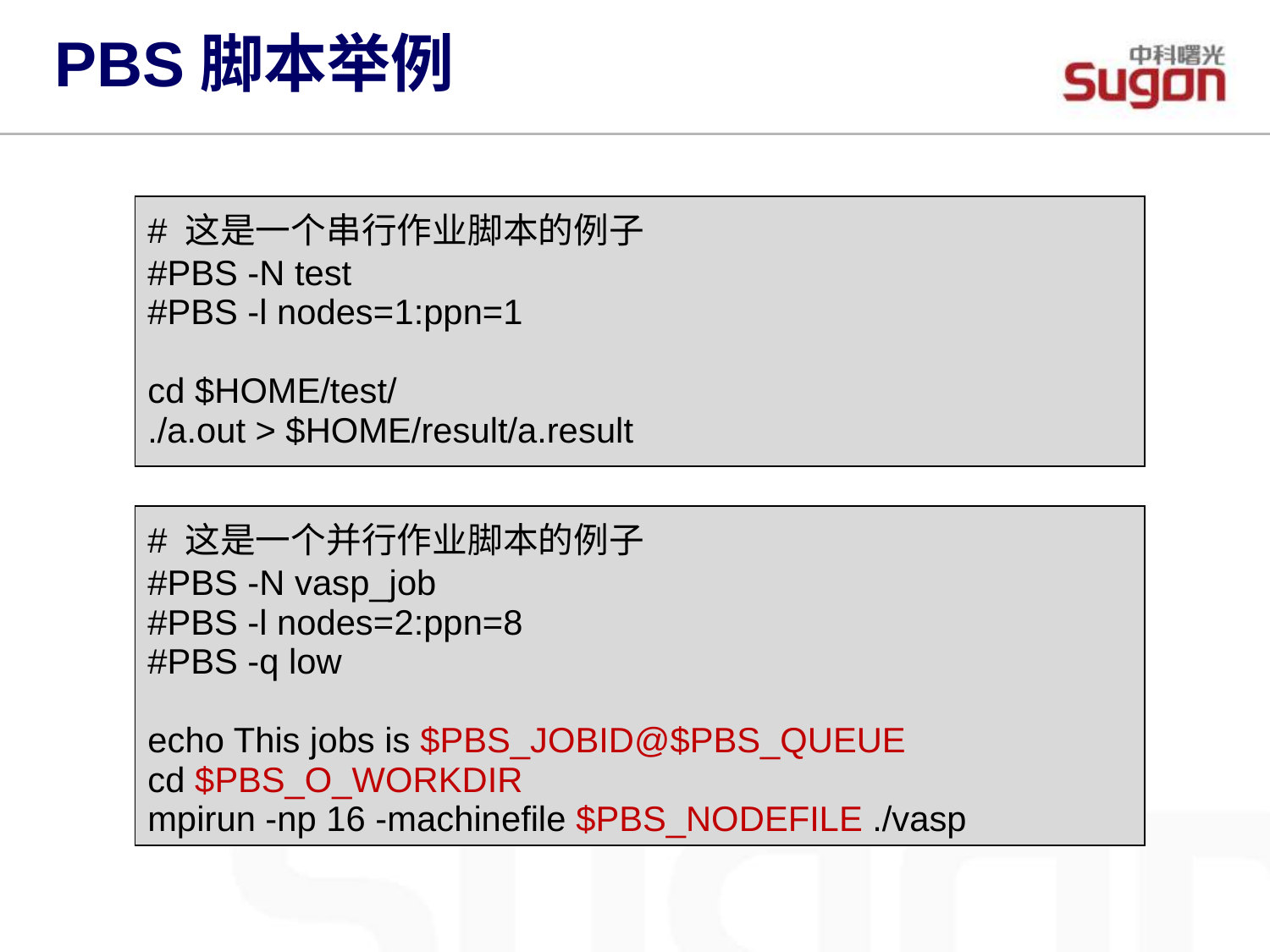

PBS脚本举例
| # 这是一个串行作业脚本的例子 #PBS -N test #PBS -l nodes=1:ppn=1 cd $HOME/test/ ./a.out > $HOME/result/a.result |
| --- |
| # 这是一个并行作业脚本的例子 #PBS -N vasp\_job #PBS -l nodes=2:ppn=8 #PBS -q low echo This jobs is $PBS\_JOBID@$PBS\_QUEUE cd $PBS\_O\_WORKDIR mpirun -np 16 -machinefile $PBS\_NODEFILE ./vasp |
| --- |